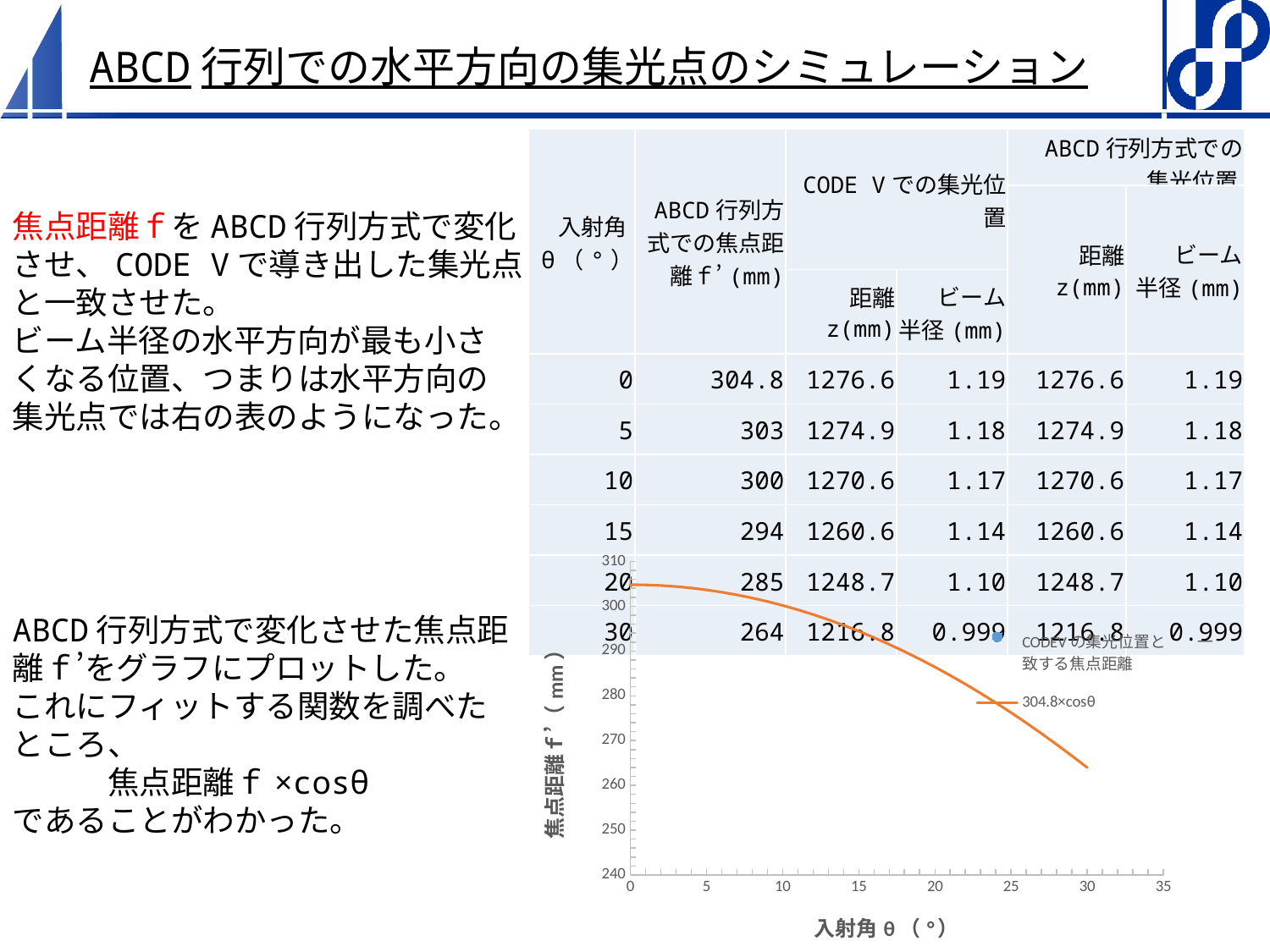

# ABCD行列での水平方向の集光点のシミュレーション
| 入射角θ（°） | ABCD行列方式での焦点距離ｆ’(mm) | CODE Vでの集光位置 |  | ABCD行列方式での 集光位置 |  |
| --- | --- | --- | --- | --- | --- |
|  |  |  |  | 距離 z(mm) | ビーム 半径(mm) |
|  |  | 距離 z(mm) | ビーム 半径(mm) |  |  |
| 0 | 304.8 | 1276.6 | 1.19 | 1276.6 | 1.19 |
| 5 | 303 | 1274.9 | 1.18 | 1274.9 | 1.18 |
| 10 | 300 | 1270.6 | 1.17 | 1270.6 | 1.17 |
| 15 | 294 | 1260.6 | 1.14 | 1260.6 | 1.14 |
| 20 | 285 | 1248.7 | 1.10 | 1248.7 | 1.10 |
| 30 | 264 | 1216.8 | 0.999 | 1216.8 | 0.999 |
焦点距離ｆをABCD行列方式で変化させ、CODE Vで導き出した集光点と一致させた。
ビーム半径の水平方向が最も小さ
くなる位置、つまりは水平方向の
集光点では右の表のようになった。

### Chart

| Category |  |  |
|---|---|---|
ABCD行列方式で変化させた焦点距離ｆ’をグラフにプロットした。
これにフィットする関数を調べたところ、
　　　焦点距離ｆ×cosθ
であることがわかった。